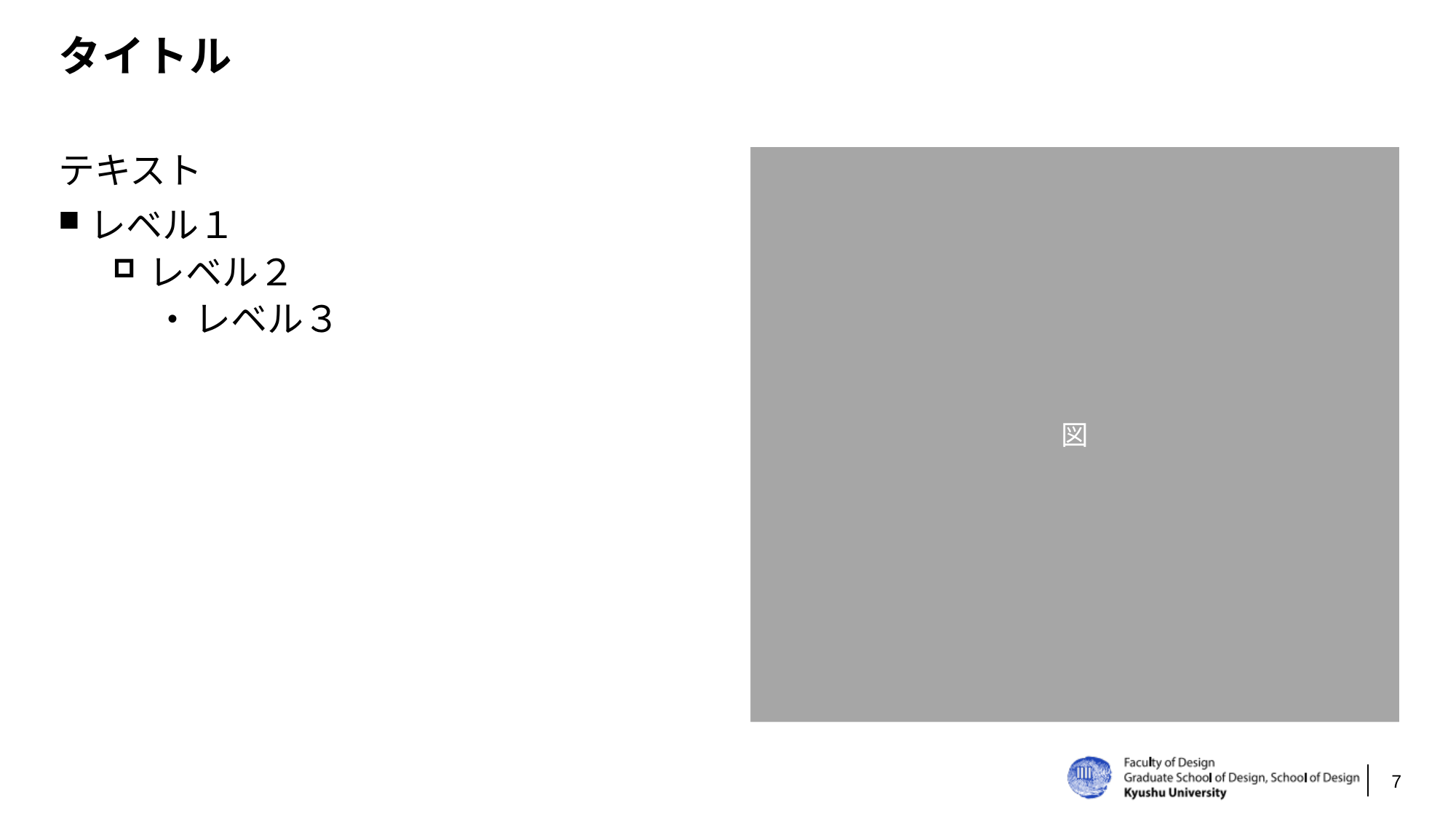

# タイトル
図
テキスト
レベル１
レベル２
レベル３

7